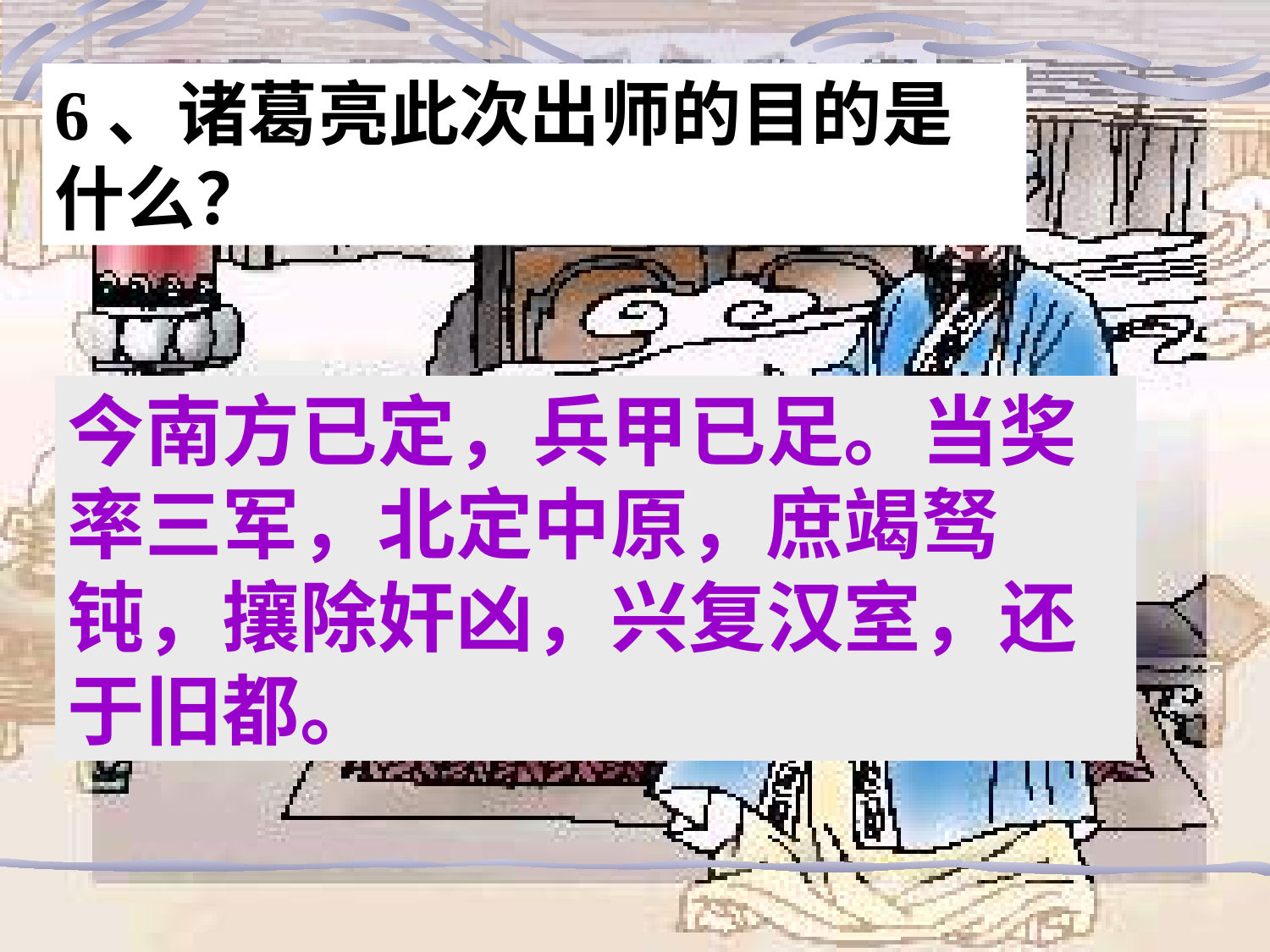

6、诸葛亮此次出师的目的是什么？
今南方已定，兵甲已足。当奖率三军，北定中原，庶竭驽钝，攘除奸凶，兴复汉室，还于旧都。